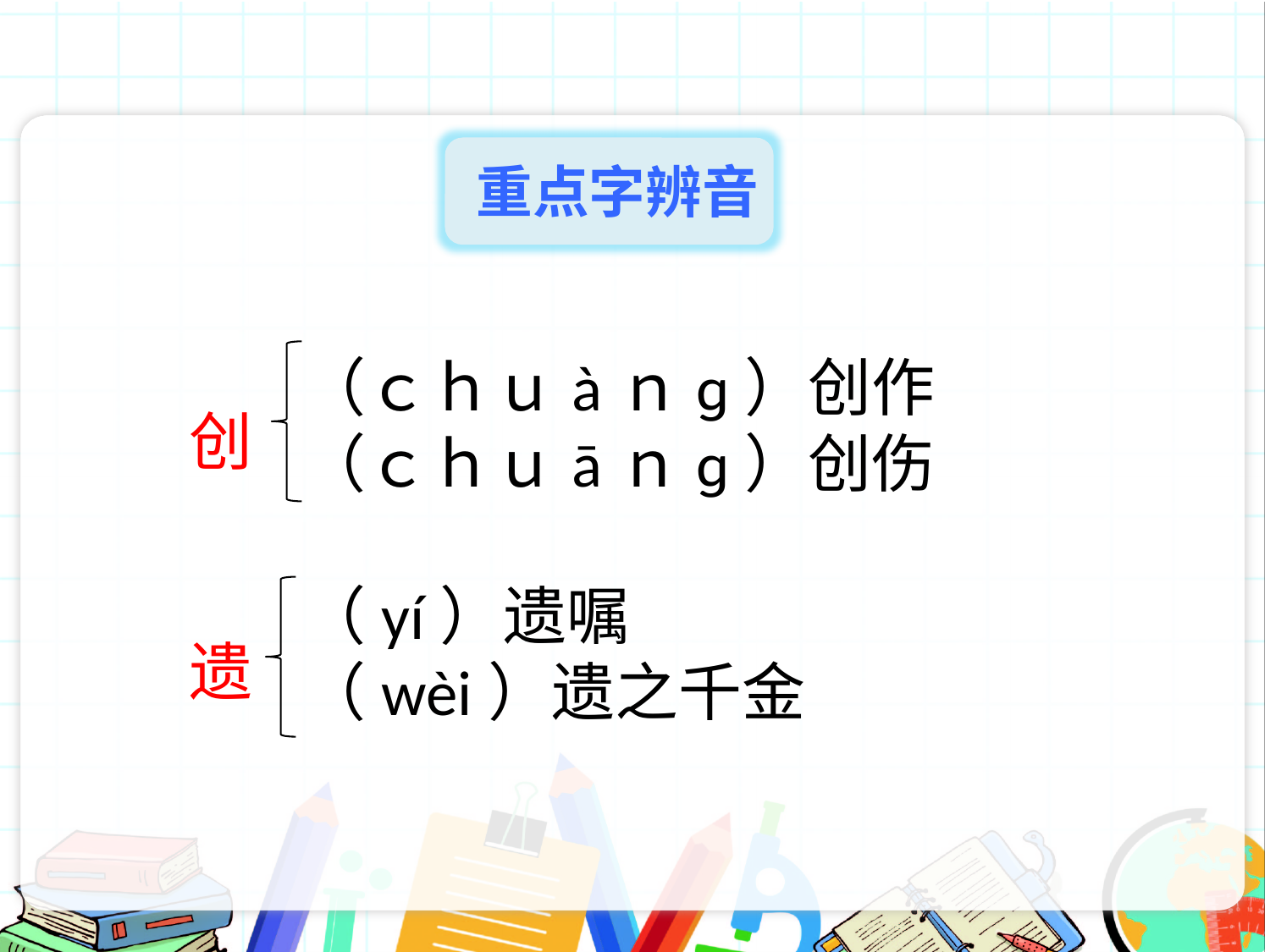

重点字辨音
    （ｃｈｕàｎɡ）创作
    （ｃｈｕāｎɡ）创伤

    （yí）遗嘱
    （wèi）遗之千金

创

遗